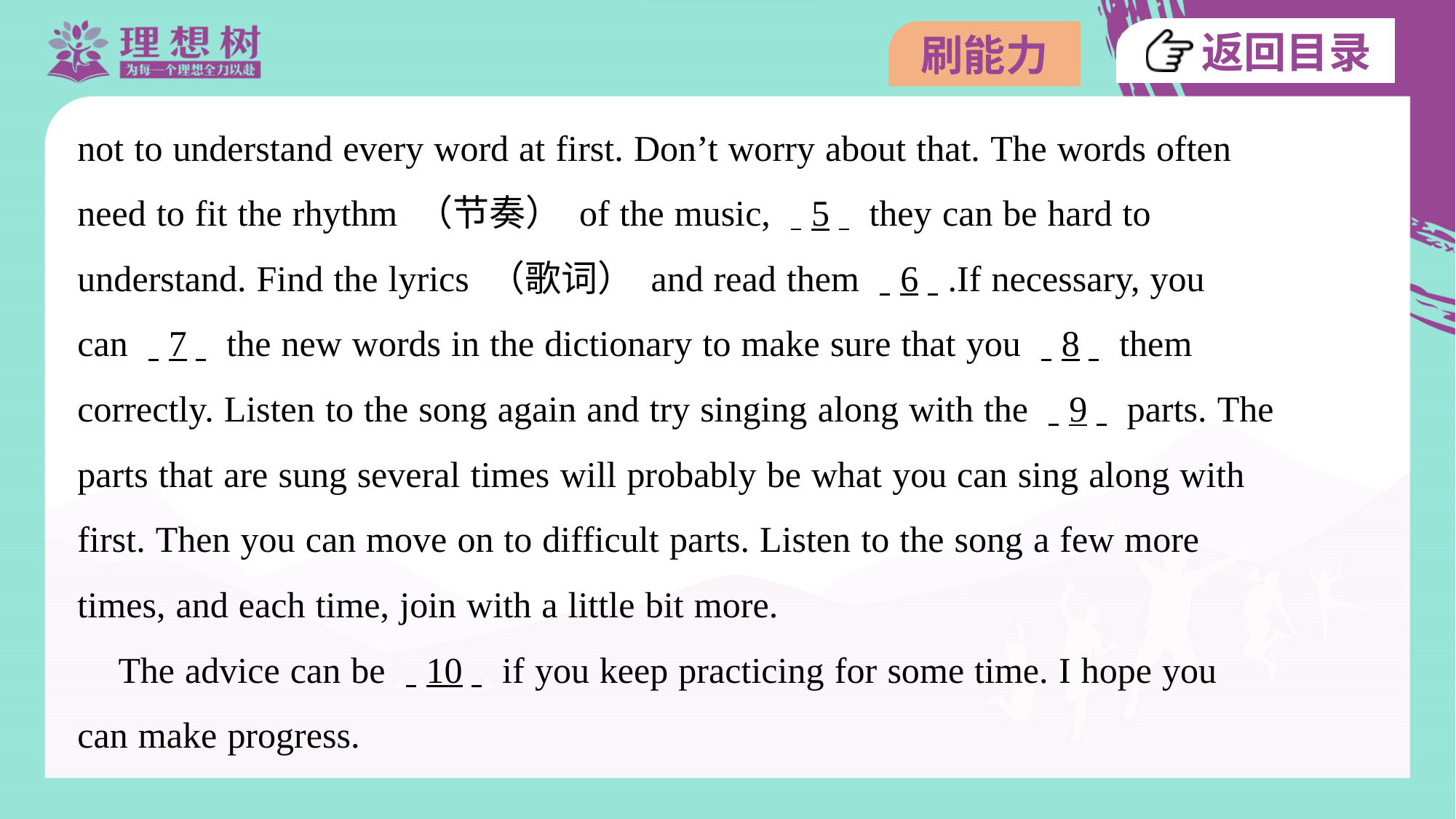

not to understand every word at first. Don’t worry about that. The words often
need to fit the rhythm （节奏） of the music, . .5. . they can be hard to
understand. Find the lyrics （歌词） and read them . .6. ..If necessary, you
can . .7. . the new words in the dictionary to make sure that you . .8. . them
correctly. Listen to the song again and try singing along with the . .9. . parts. The
parts that are sung several times will probably be what you can sing along with
first. Then you can move on to difficult parts. Listen to the song a few more
times, and each time, join with a little bit more.
    The advice can be . .10. . if you keep practicing for some time. I hope you
can make progress.